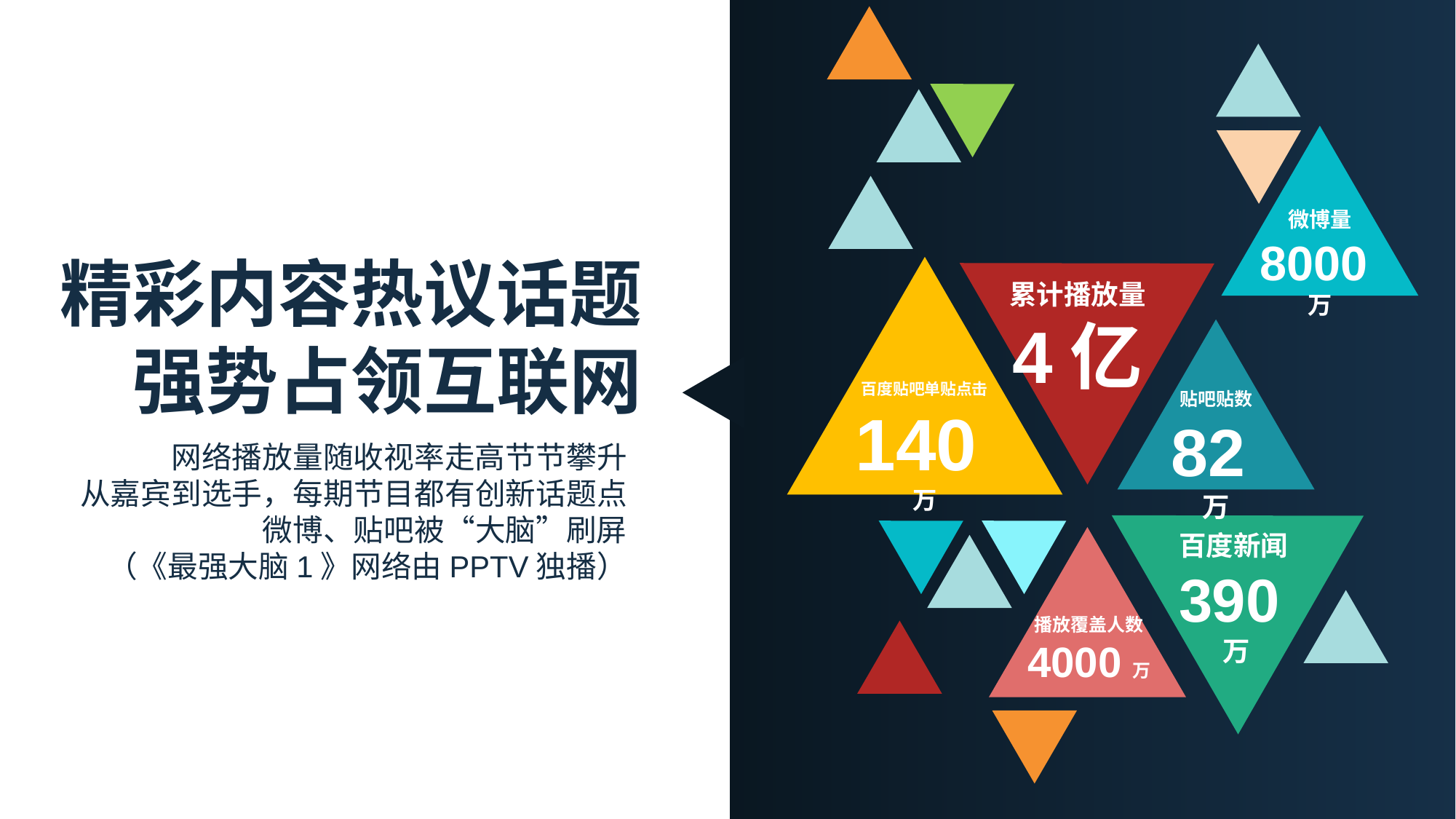

微博量
8000万

精彩内容热议话题
强势占领互联网

累计播放量
4亿

百度贴吧单贴点击
140万
贴吧贴数
82万
网络播放量随收视率走高节节攀升
从嘉宾到选手，每期节目都有创新话题点
微博、贴吧被“大脑”刷屏
（《最强大脑1》网络由PPTV独播）

百度新闻390万

播放覆盖人数
4000万